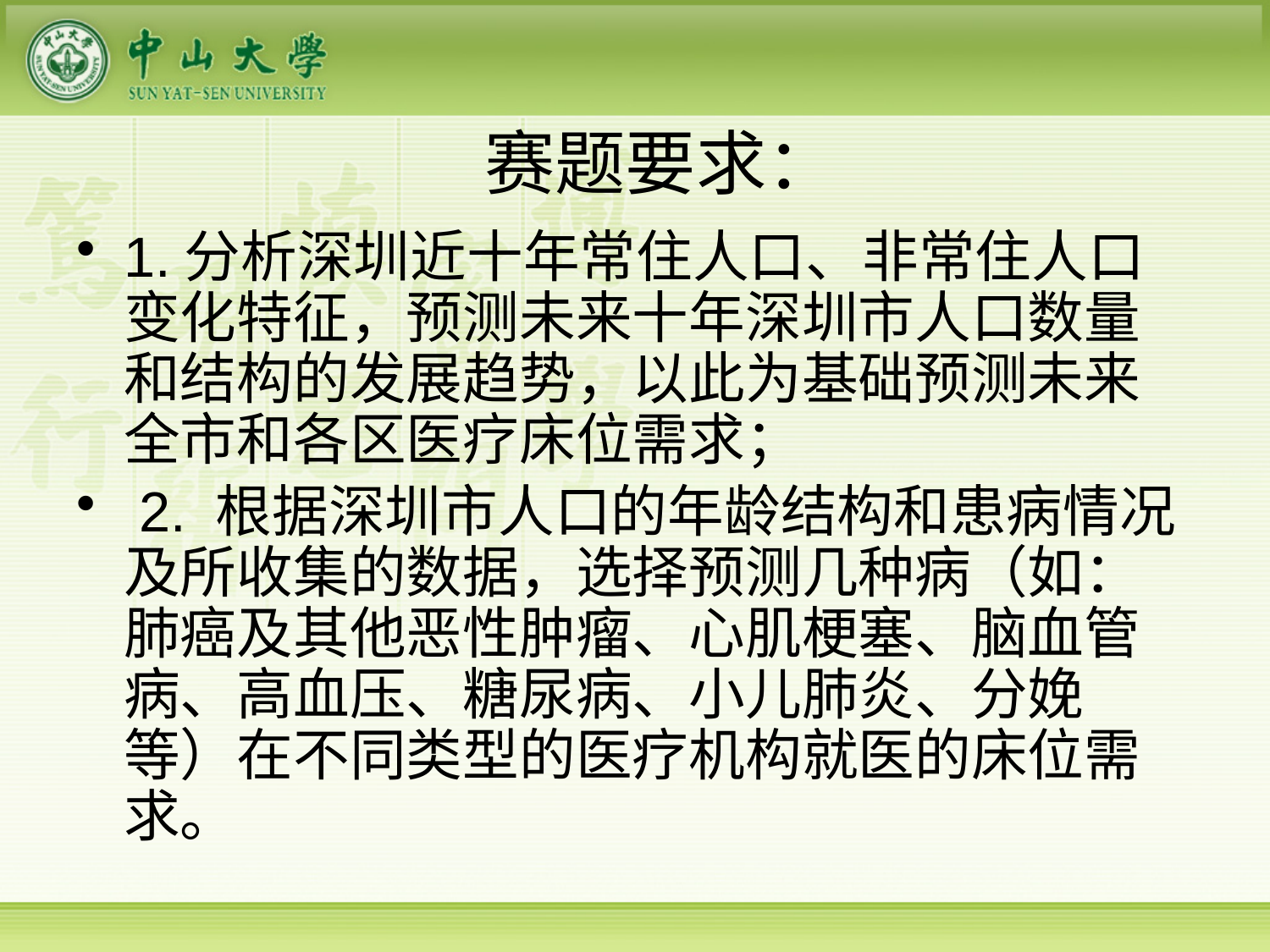

# 赛题要求：
1.分析深圳近十年常住人口、非常住人口变化特征，预测未来十年深圳市人口数量和结构的发展趋势，以此为基础预测未来全市和各区医疗床位需求；
 2. 根据深圳市人口的年龄结构和患病情况及所收集的数据，选择预测几种病（如：肺癌及其他恶性肿瘤、心肌梗塞、脑血管病、高血压、糖尿病、小儿肺炎、分娩等）在不同类型的医疗机构就医的床位需求。